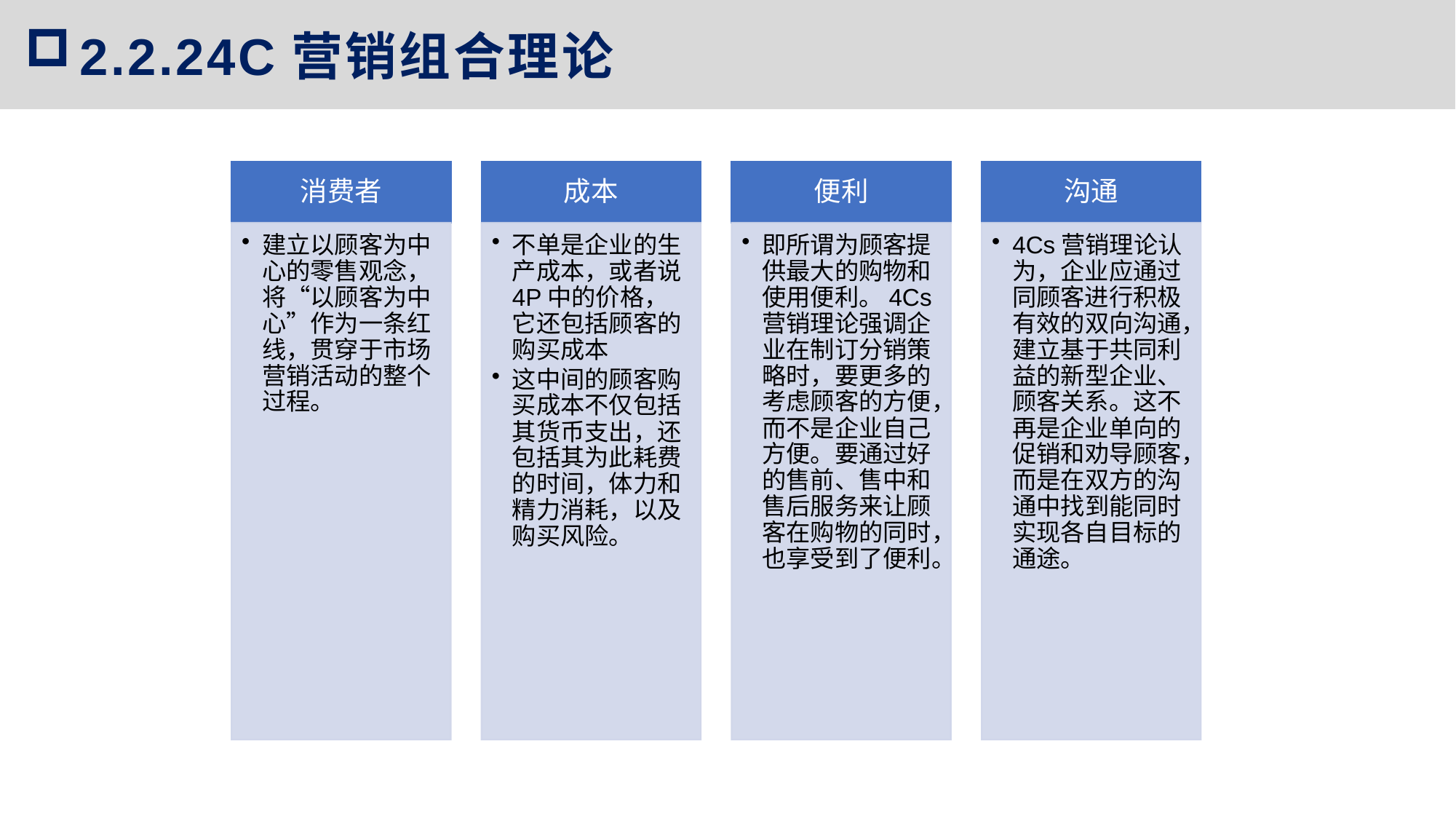

2.2.24C营销组合理论
消费者
建立以顾客为中心的零售观念，将“以顾客为中心”作为一条红线，贯穿于市场营销活动的整个过程。
成本
不单是企业的生产成本，或者说4P中的价格，它还包括顾客的购买成本
这中间的顾客购买成本不仅包括其货币支出，还包括其为此耗费的时间，体力和精力消耗，以及购买风险。
便利
即所谓为顾客提供最大的购物和使用便利。4Cs营销理论强调企业在制订分销策略时，要更多的考虑顾客的方便，而不是企业自己方便。要通过好的售前、售中和售后服务来让顾客在购物的同时，也享受到了便利。
沟通
4Cs营销理论认为，企业应通过同顾客进行积极有效的双向沟通，建立基于共同利益的新型企业、顾客关系。这不再是企业单向的促销和劝导顾客，而是在双方的沟通中找到能同时实现各自目标的通途。